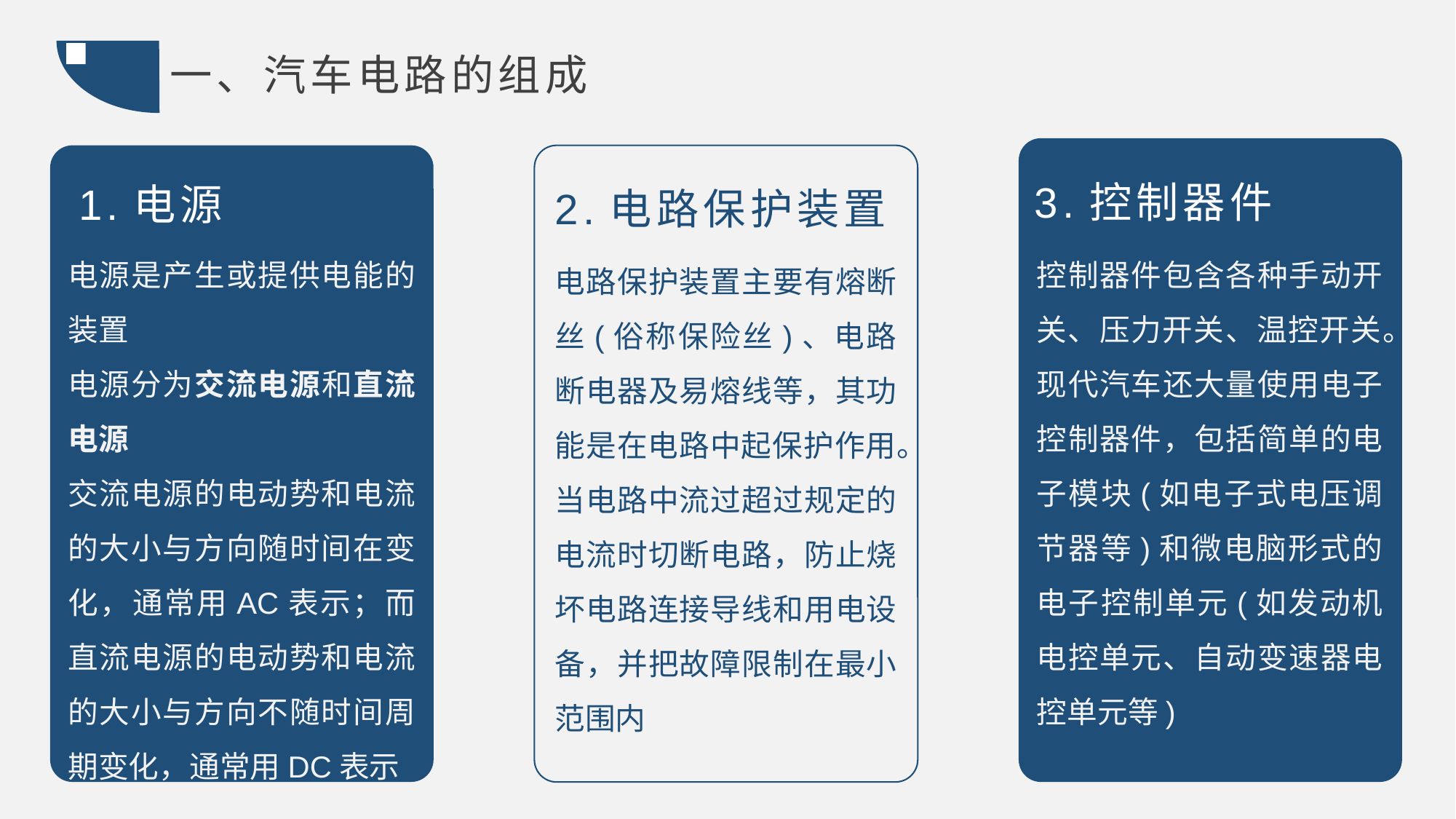

一、汽车电路的组成

3.控制器件
控制器件包含各种手动开关、压力开关、温控开关。现代汽车还大量使用电子控制器件，包括简单的电子模块(如电子式电压调节器等)和微电脑形式的电子控制单元(如发动机电控单元、自动变速器电控单元等)

1.电源
电源是产生或提供电能的装置
电源分为交流电源和直流电源
交流电源的电动势和电流的大小与方向随时间在变化，通常用AC表示；而直流电源的电动势和电流的大小与方向不随时间周期变化，通常用DC表示

2.电路保护装置
电路保护装置主要有熔断丝(俗称保险丝)、电路断电器及易熔线等，其功能是在电路中起保护作用。当电路中流过超过规定的电流时切断电路，防止烧坏电路连接导线和用电设备，并把故障限制在最小范围内